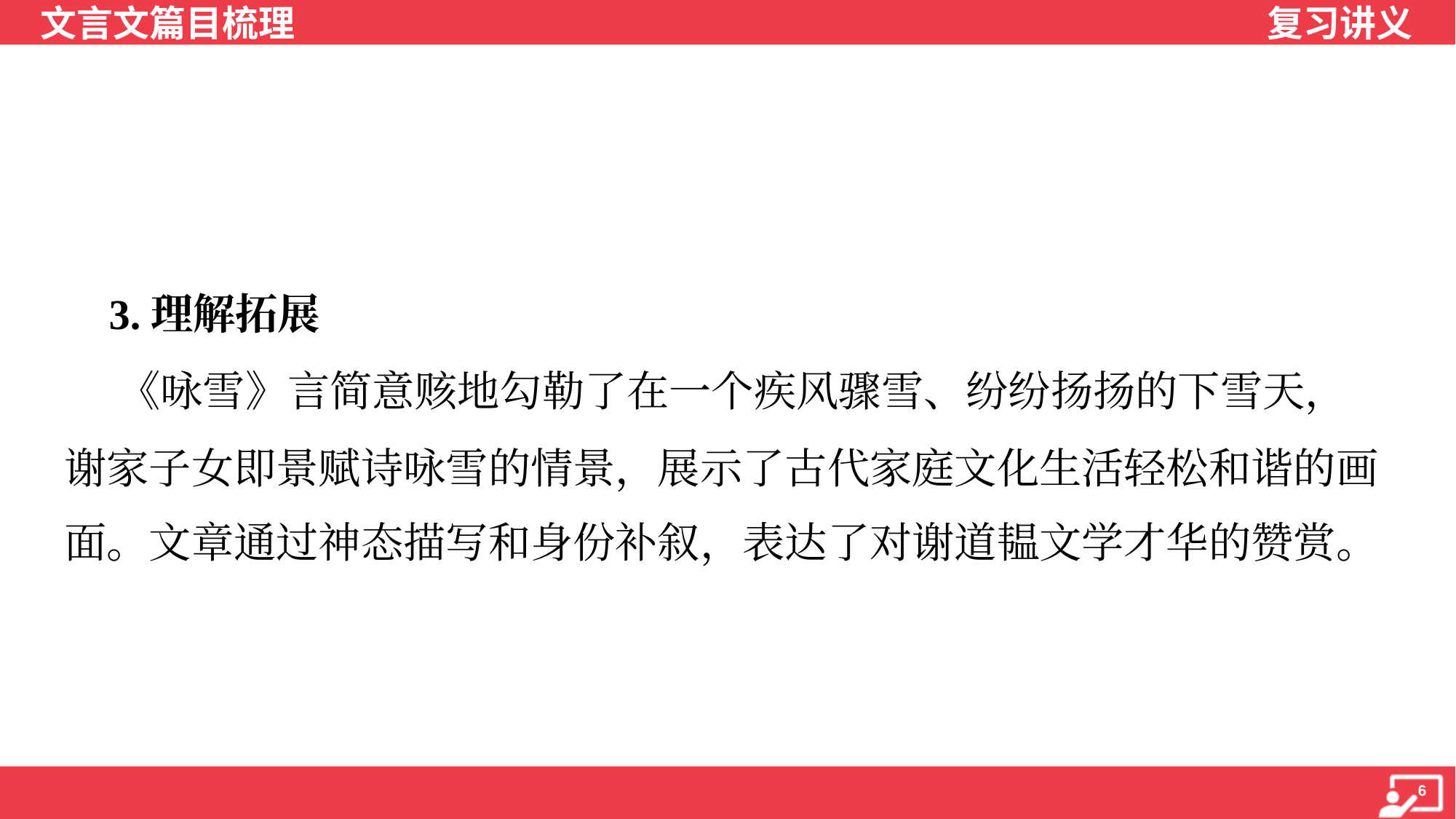

3.理解拓展
    《咏雪》言简意赅地勾勒了在一个疾风骤雪、纷纷扬扬的下雪天，
谢家子女即景赋诗咏雪的情景，展示了古代家庭文化生活轻松和谐的画
面。文章通过神态描写和身份补叙，表达了对谢道韫文学才华的赞赏。